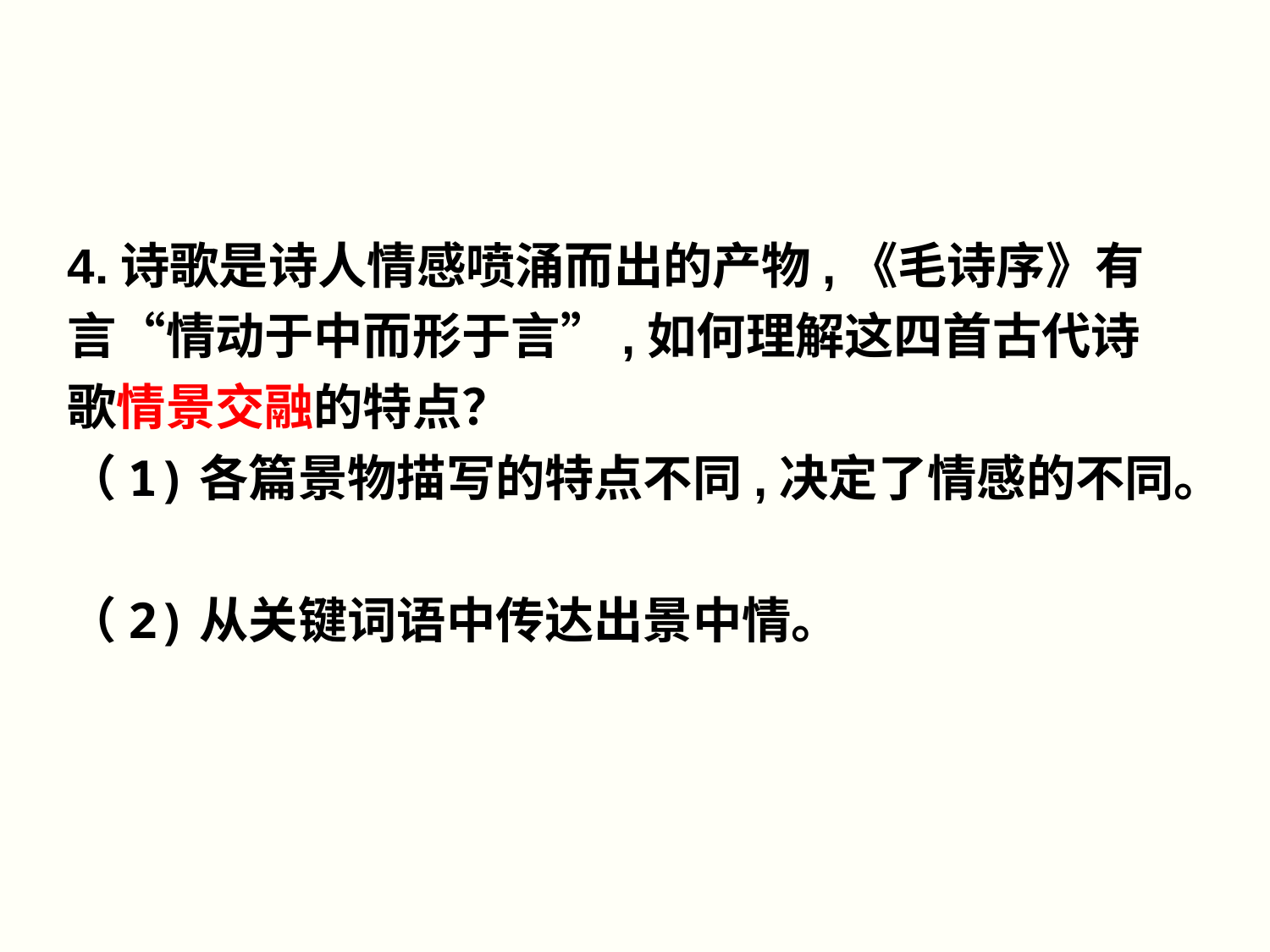

4.诗歌是诗人情感喷涌而出的产物,《毛诗序》有言“情动于中而形于言”,如何理解这四首古代诗歌情景交融的特点？
（1)各篇景物描写的特点不同,决定了情感的不同。
（2)从关键词语中传达出景中情。